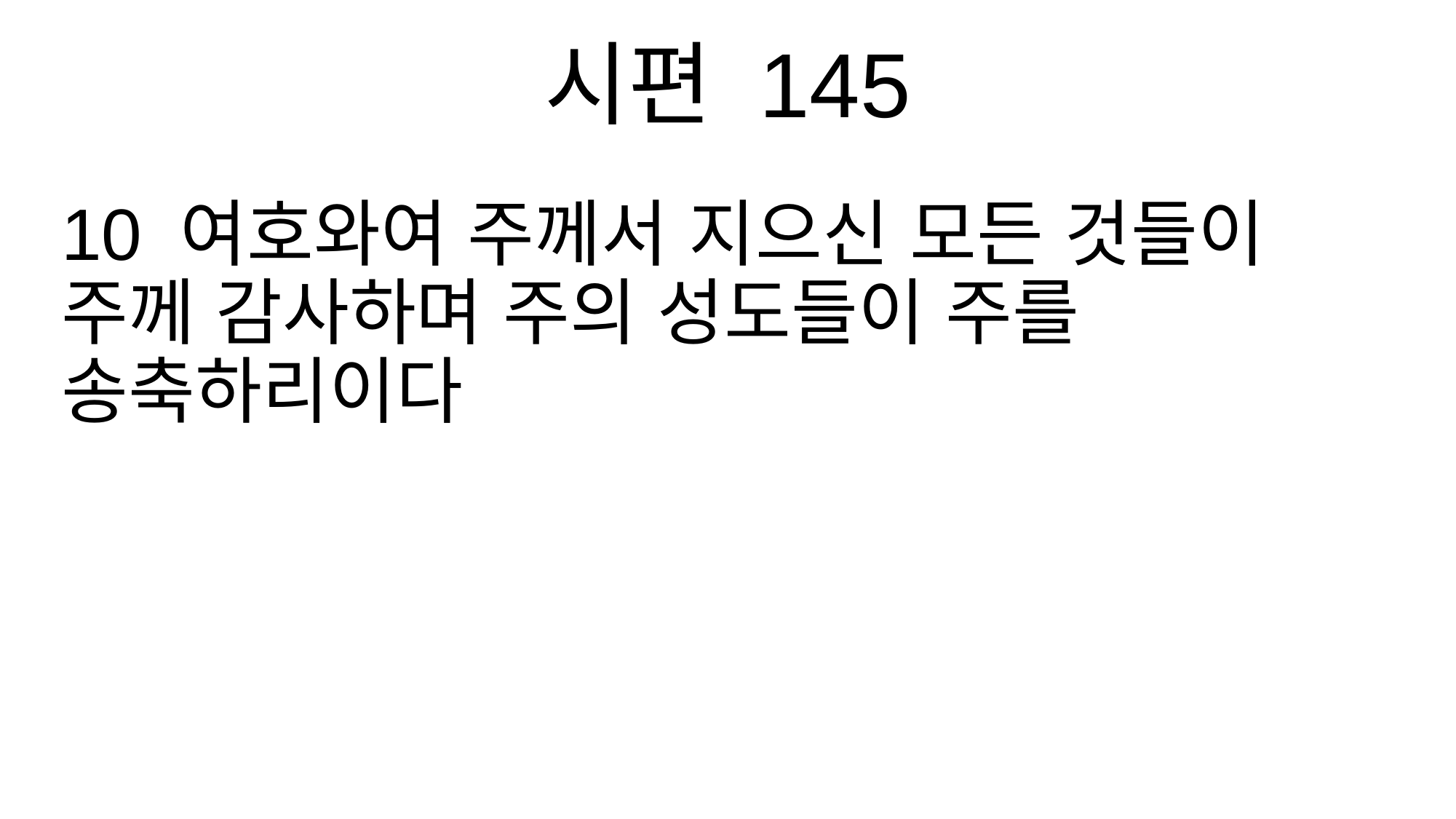

시편 145
10 여호와여 주께서 지으신 모든 것들이 주께 감사하며 주의 성도들이 주를 송축하리이다